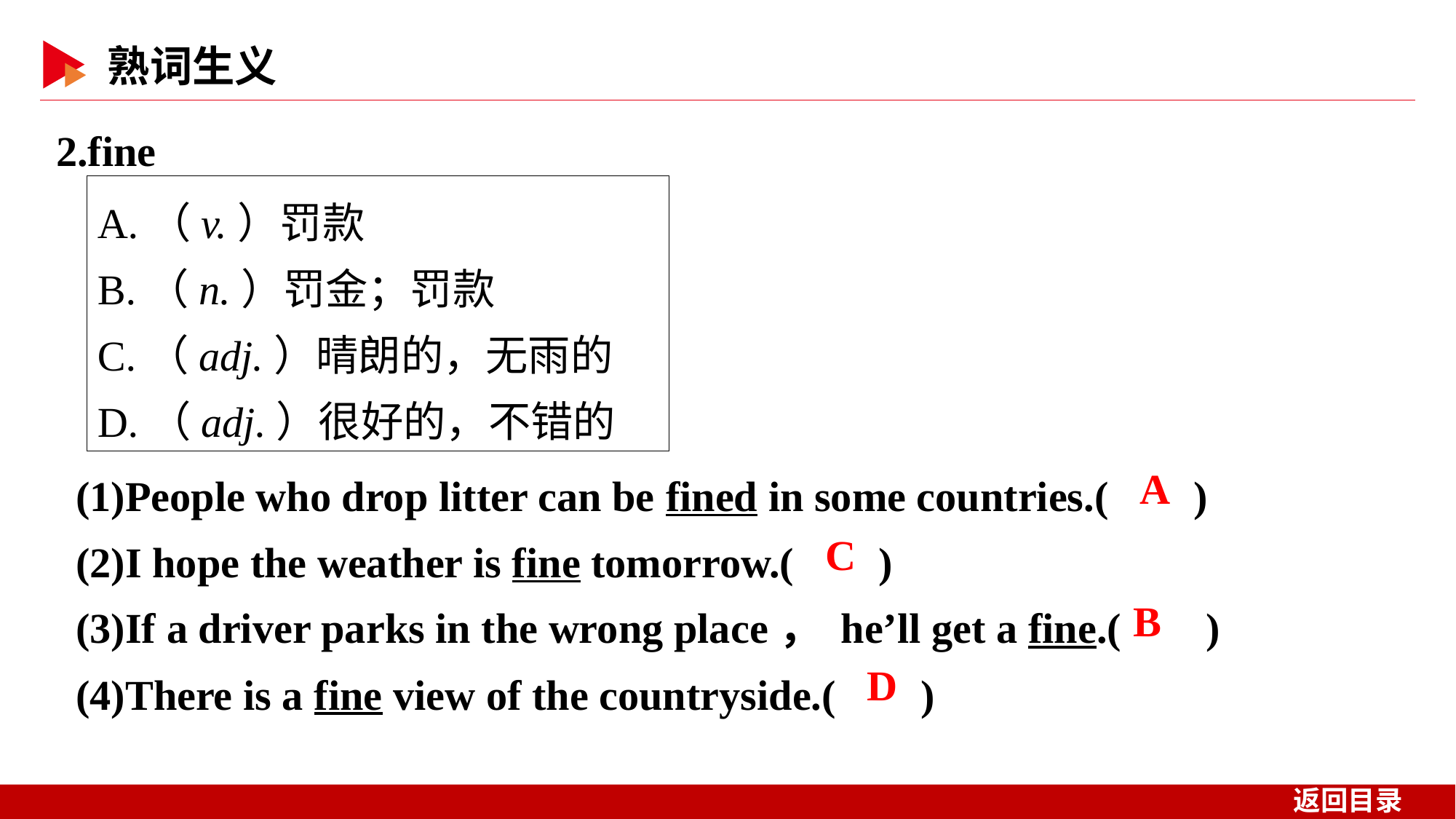

2.fine
A.（v.）罚款
B.（n.）罚金；罚款
C.（adj.）晴朗的，无雨的
D.（adj.）很好的，不错的
(1)People who drop litter can be fined in some countries.(        )
(2)I hope the weather is fine tomorrow.(        )
(3)If a driver parks in the wrong place， he’ll get a fine.(        )
(4)There is a fine view of the countryside.(        )
   A
   C
   B
   D